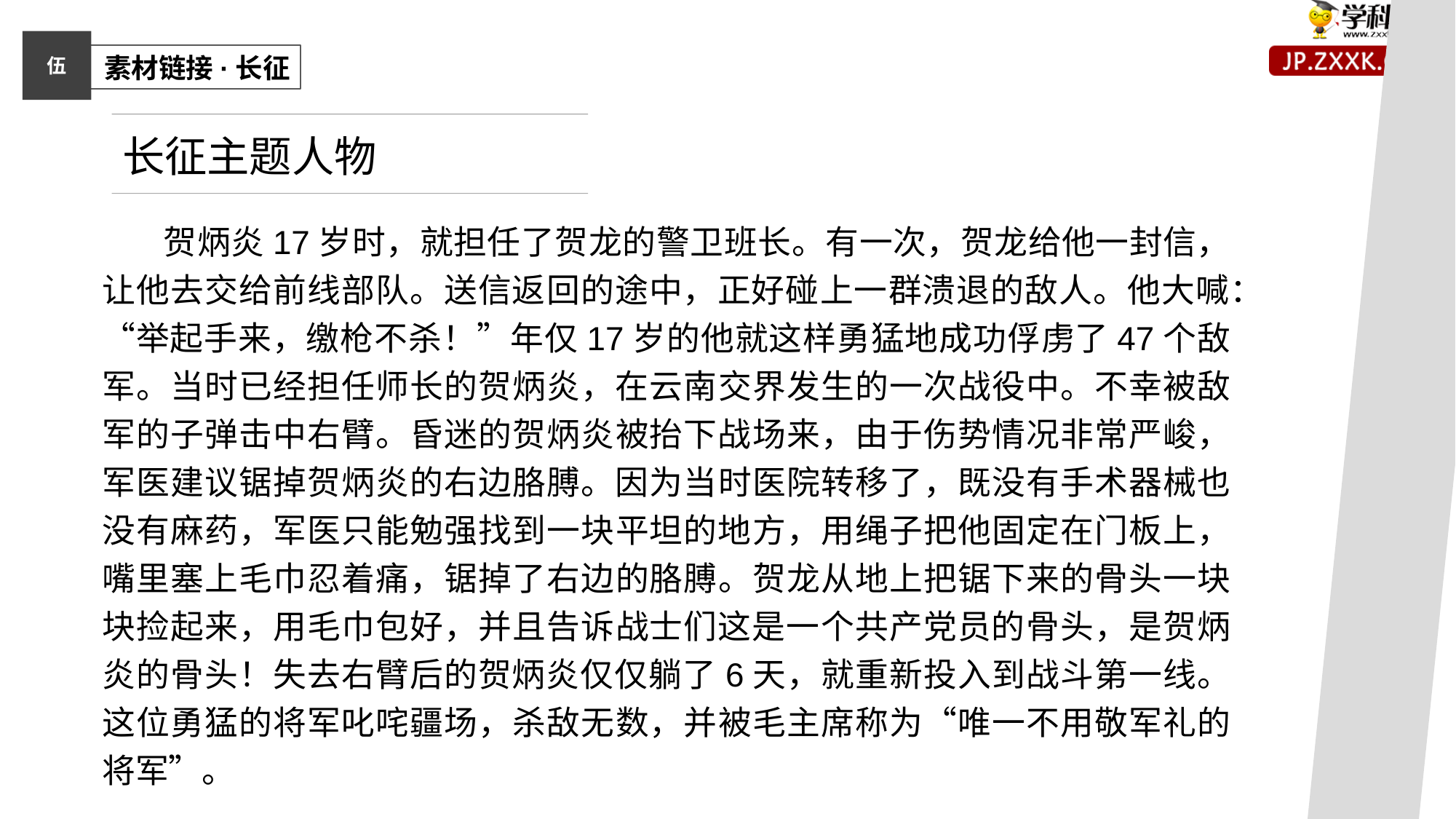

伍
  素材链接·长征
长征主题人物
      贺炳炎17岁时，就担任了贺龙的警卫班长。有一次，贺龙给他一封信，让他去交给前线部队。送信返回的途中，正好碰上一群溃退的敌人。他大喊：“举起手来，缴枪不杀！”年仅17岁的他就这样勇猛地成功俘虏了47个敌军。当时已经担任师长的贺炳炎，在云南交界发生的一次战役中。不幸被敌军的子弹击中右臂。昏迷的贺炳炎被抬下战场来，由于伤势情况非常严峻，军医建议锯掉贺炳炎的右边胳膊。因为当时医院转移了，既没有手术器械也没有麻药，军医只能勉强找到一块平坦的地方，用绳子把他固定在门板上，嘴里塞上毛巾忍着痛，锯掉了右边的胳膊。贺龙从地上把锯下来的骨头一块块捡起来，用毛巾包好，并且告诉战士们这是一个共产党员的骨头，是贺炳炎的骨头！失去右臂后的贺炳炎仅仅躺了6天，就重新投入到战斗第一线。这位勇猛的将军叱咤疆场，杀敌无数，并被毛主席称为“唯一不用敬军礼的将军”。